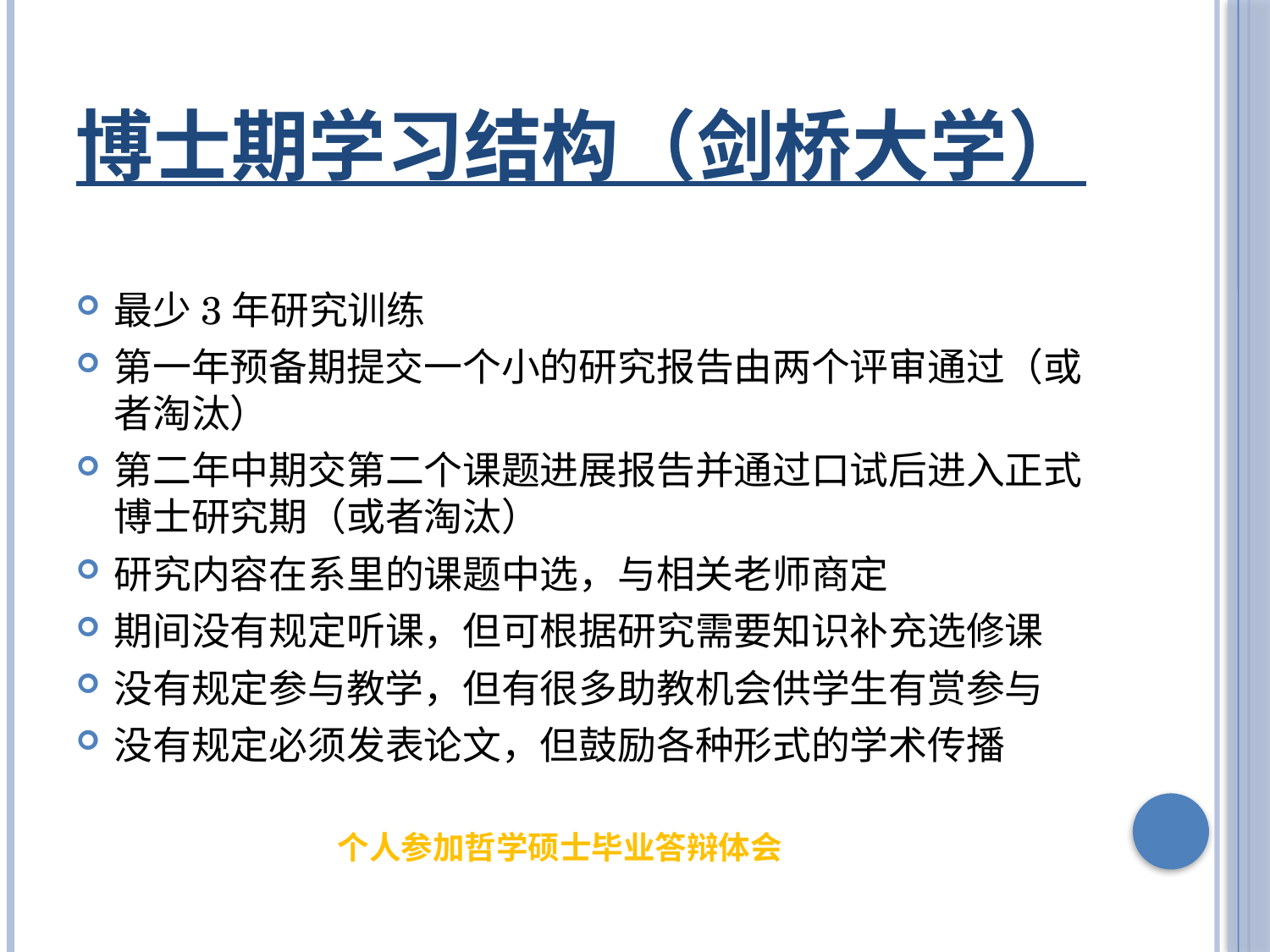

# 博士期学习结构（剑桥大学）

最少3年研究训练
第一年预备期提交一个小的研究报告由两个评审通过（或者淘汰）
第二年中期交第二个课题进展报告并通过口试后进入正式博士研究期（或者淘汰）
研究内容在系里的课题中选，与相关老师商定
期间没有规定听课，但可根据研究需要知识补充选修课
没有规定参与教学，但有很多助教机会供学生有赏参与
没有规定必须发表论文，但鼓励各种形式的学术传播
个人参加哲学硕士毕业答辩体会